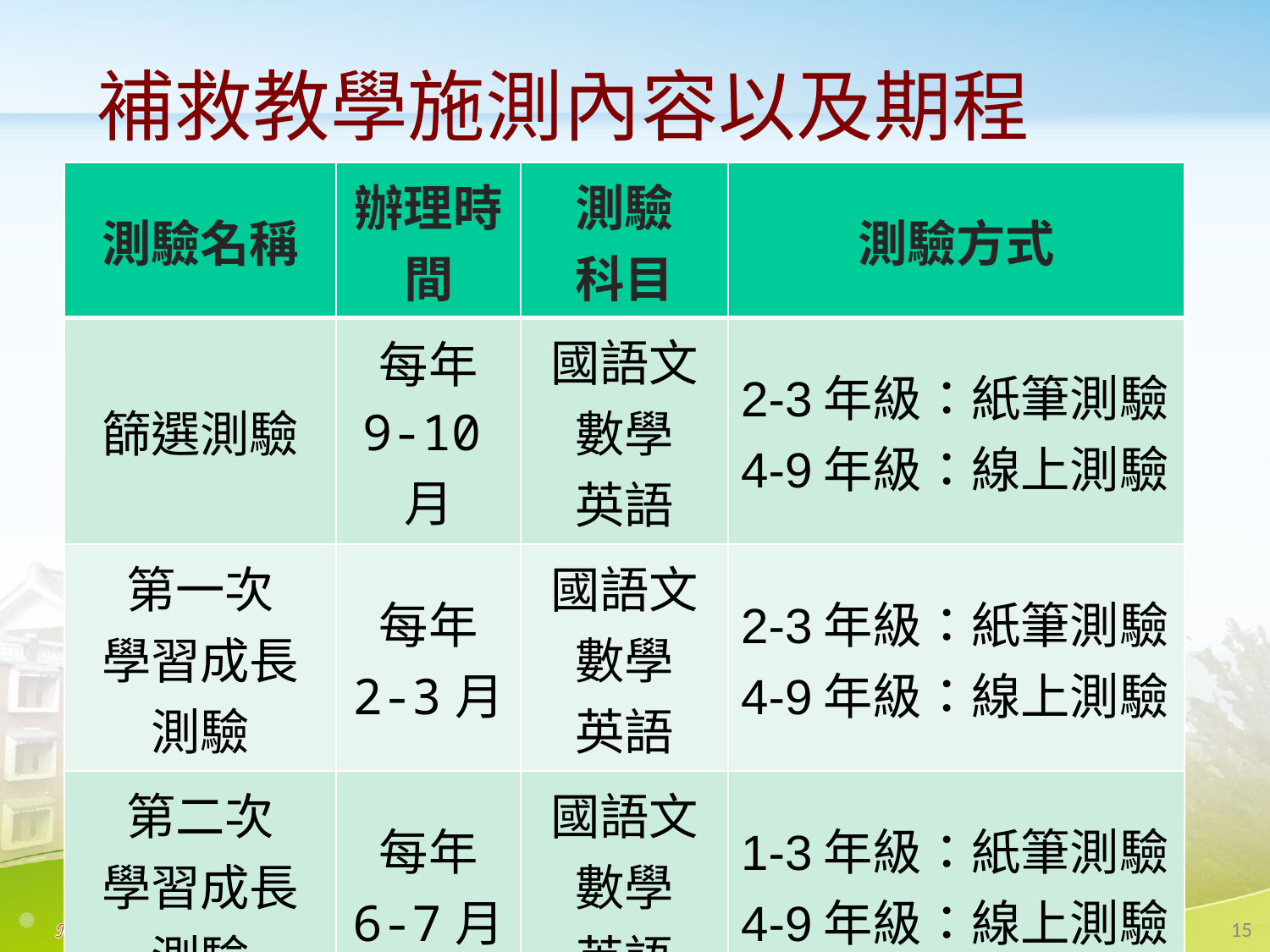

#
補救教學施測內容以及期程

| 測驗名稱 | 辦理時間 | 測驗 科目 | 測驗方式 |
| --- | --- | --- | --- |
| 篩選測驗 | 每年 9-10月 | 國語文 數學 英語 | 2-3年級：紙筆測驗 4-9年級：線上測驗 |
| 第一次 學習成長 測驗 | 每年 2-3月 | 國語文 數學 英語 | 2-3年級：紙筆測驗 4-9年級：線上測驗 |
| 第二次 學習成長 測驗 | 每年 6-7月 | 國語文 數學 英語 | 1-3年級：紙筆測驗 4-9年級：線上測驗 |
15